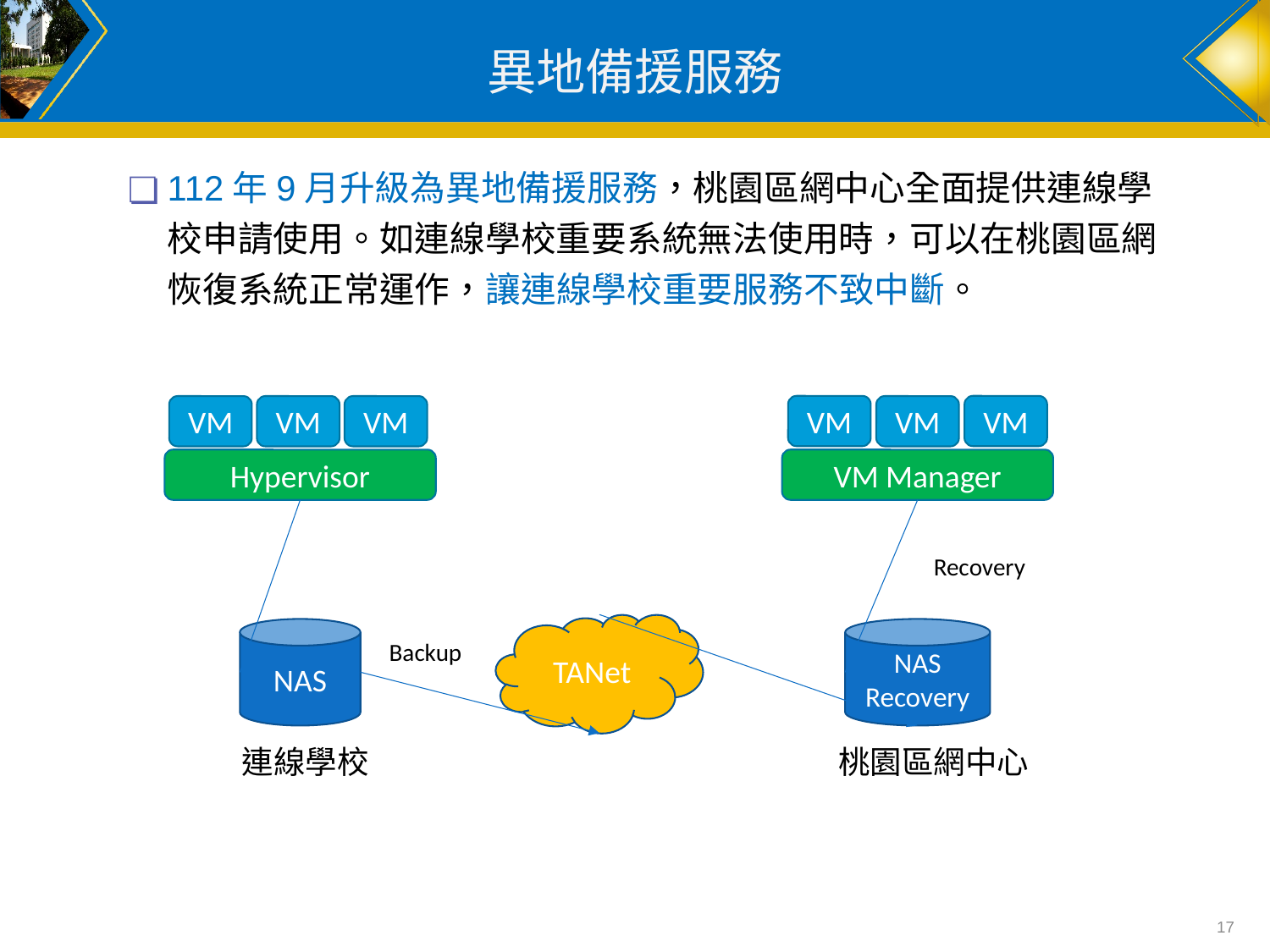

# 異地備援服務
112年9月升級為異地備援服務，桃園區網中心全面提供連線學校申請使用。如連線學校重要系統無法使用時，可以在桃園區網恢復系統正常運作，讓連線學校重要服務不致中斷。
VM
VM
VM
VM
VM
VM
Hypervisor
VM Manager
Recovery
TANet
NAS
Recovery
NAS
Backup
連線學校
桃園區網中心
17